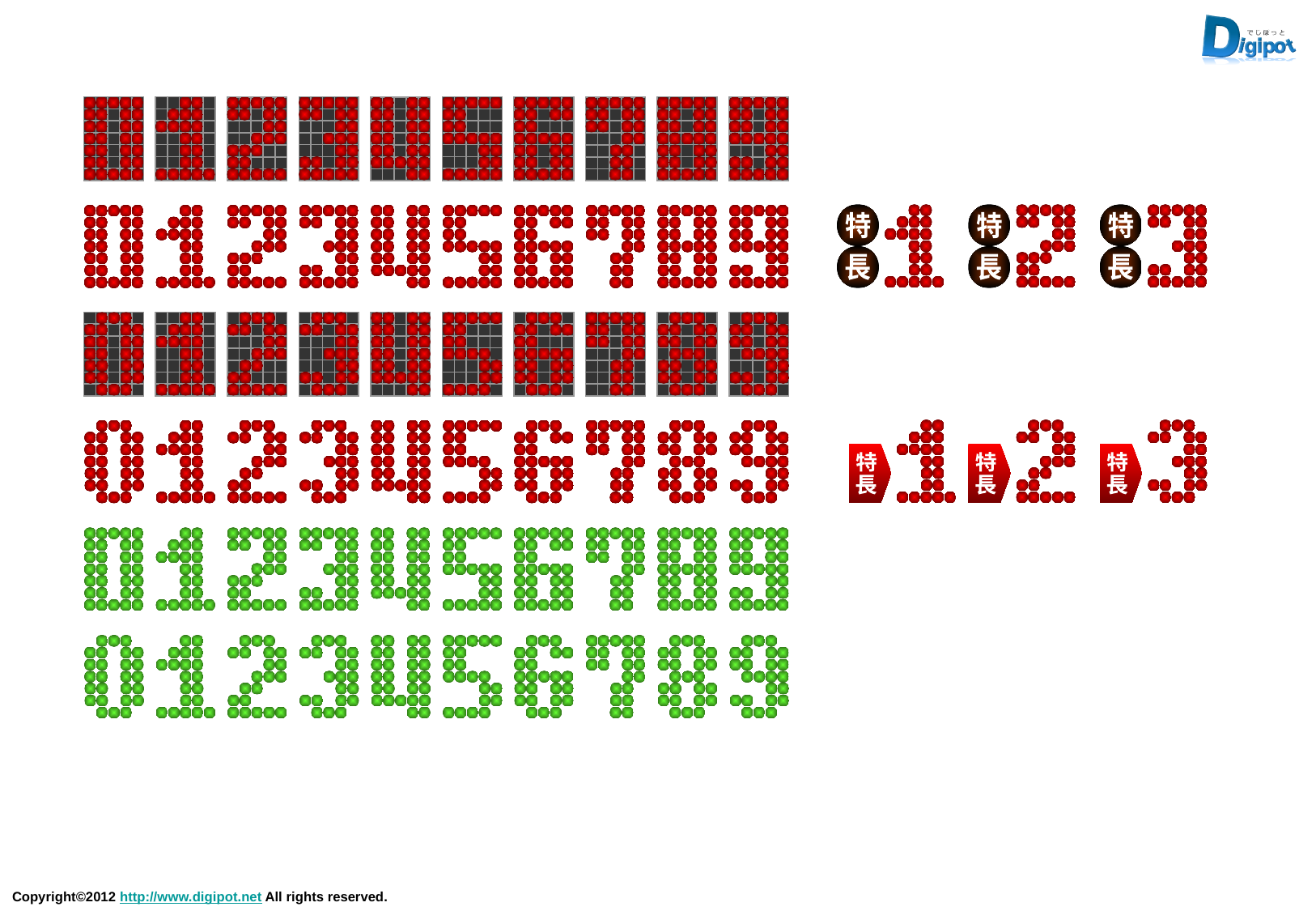

特

長

特

長

特

長

特
長

特
長

特
長